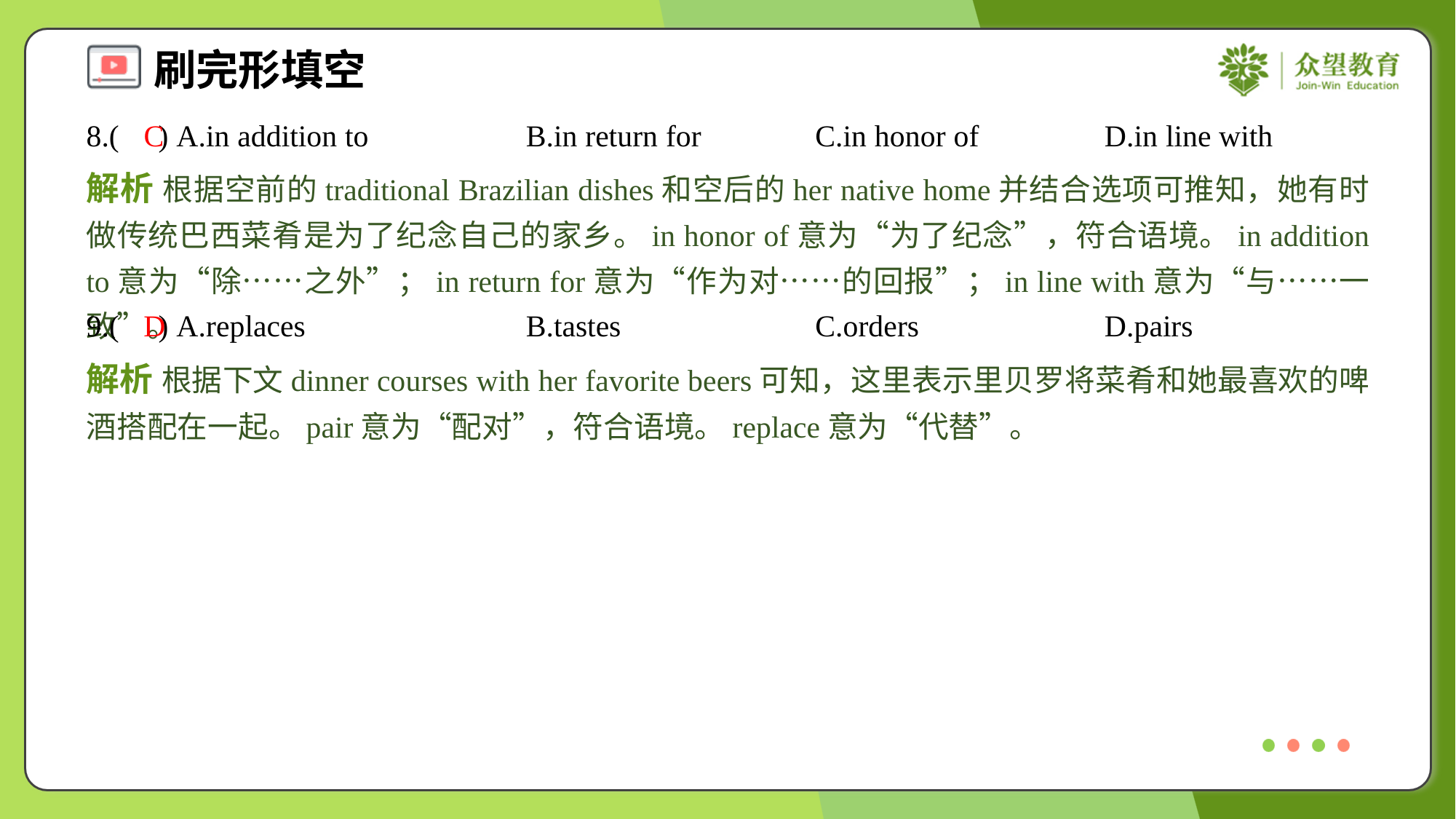

8.(     ) A.in addition to	B.in return for	C.in honor of	D.in line with
C
解析 根据空前的traditional Brazilian dishes和空后的her native home并结合选项可推知，她有时做传统巴西菜肴是为了纪念自己的家乡。in honor of意为“为了纪念”，符合语境。in addition to意为“除……之外”；in return for意为“作为对……的回报”；in line with意为“与……一致”。
9.(     ) A.replaces	B.tastes	C.orders	D.pairs
D
解析 根据下文dinner courses with her favorite beers可知，这里表示里贝罗将菜肴和她最喜欢的啤酒搭配在一起。pair意为“配对”，符合语境。replace意为“代替”。